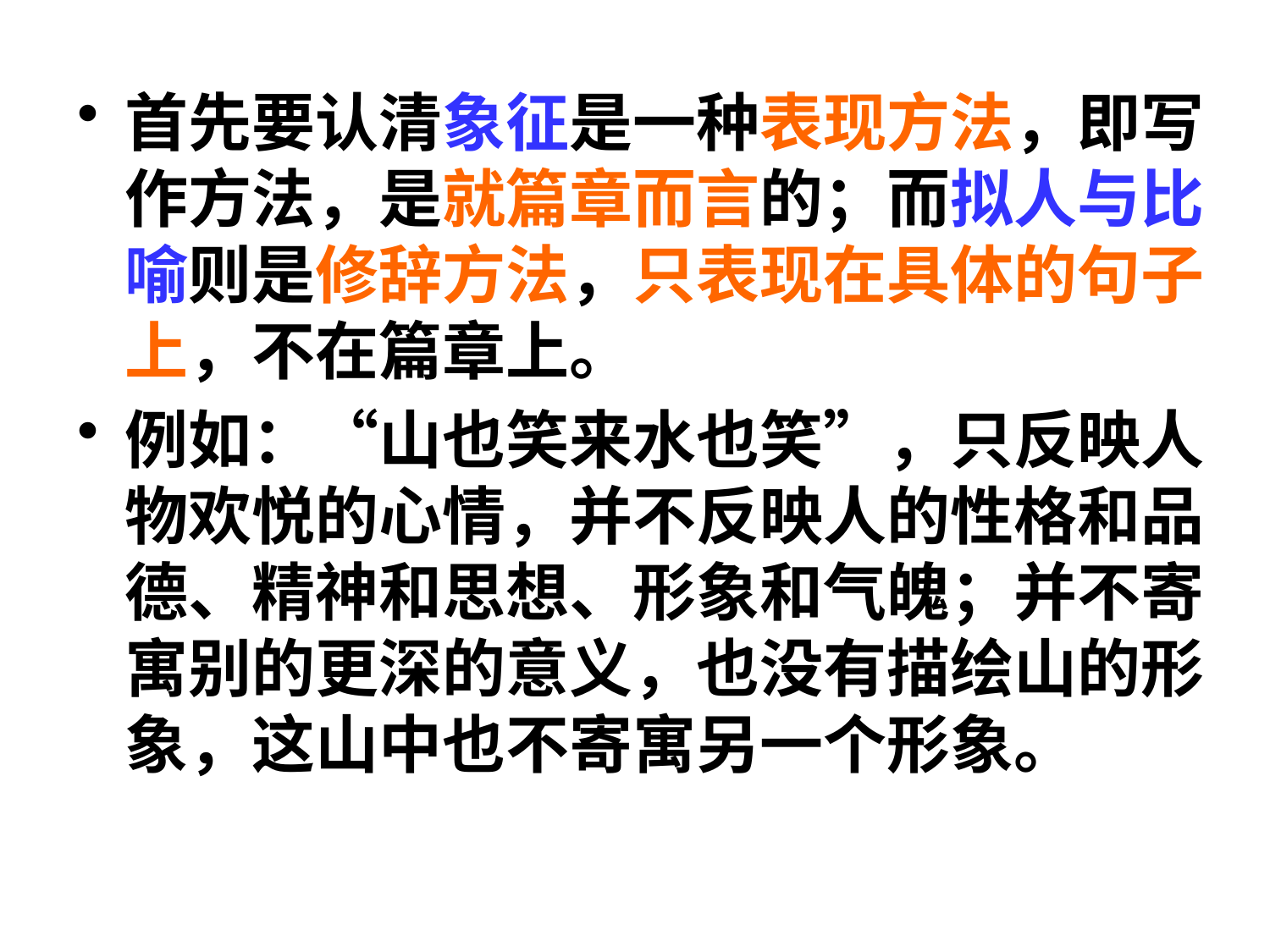

首先要认清象征是一种表现方法，即写作方法，是就篇章而言的；而拟人与比喻则是修辞方法，只表现在具体的句子上，不在篇章上。
例如：“山也笑来水也笑”，只反映人物欢悦的心情，并不反映人的性格和品德、精神和思想、形象和气魄；并不寄寓别的更深的意义，也没有描绘山的形象，这山中也不寄寓另一个形象。